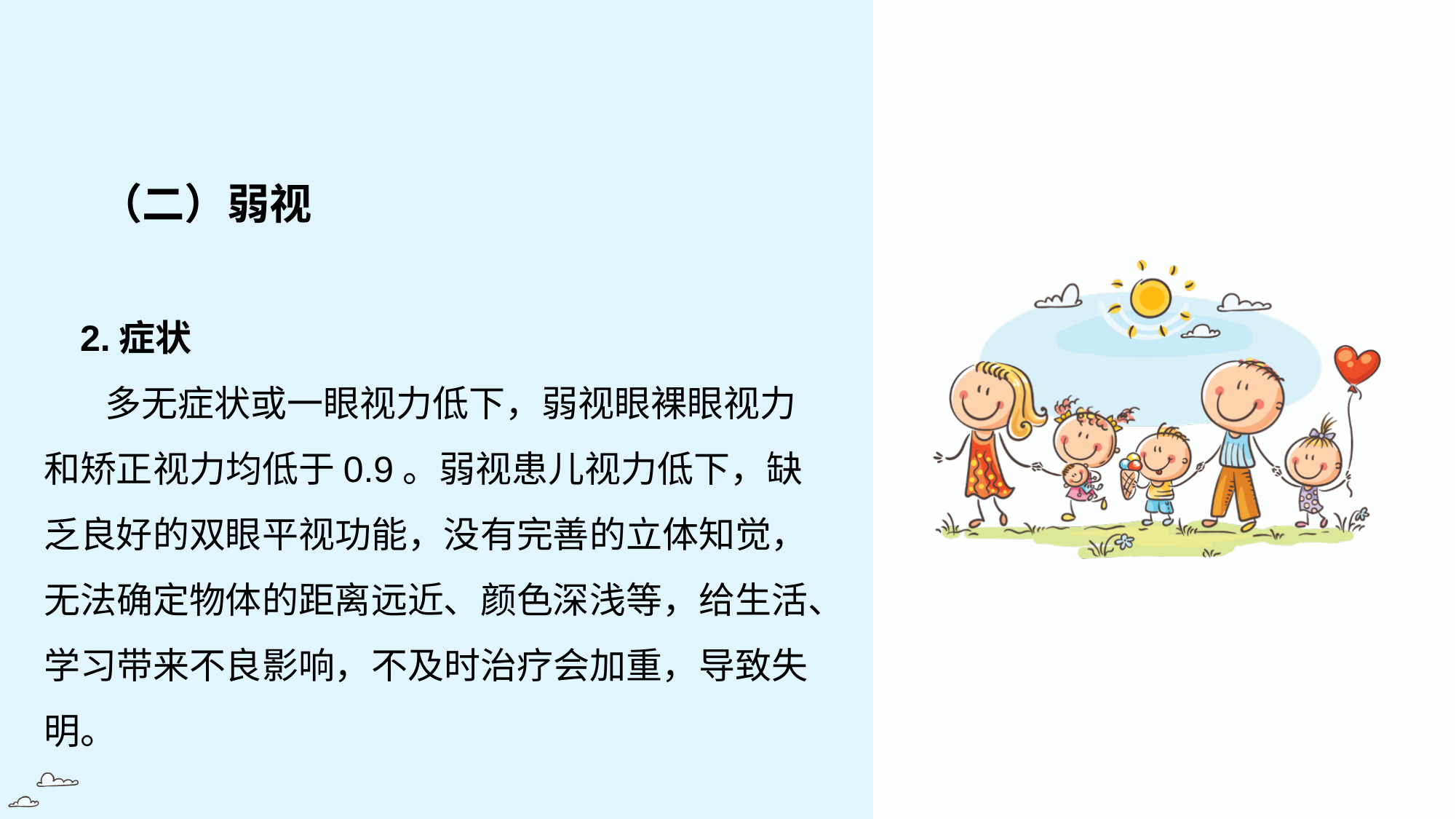

（二）弱视

2.症状
  多无症状或一眼视力低下，弱视眼裸眼视力和矫正视力均低于0.9。弱视患儿视力低下，缺乏良好的双眼平视功能，没有完善的立体知觉，无法确定物体的距离远近、颜色深浅等，给生活、学习带来不良影响，不及时治疗会加重，导致失明。